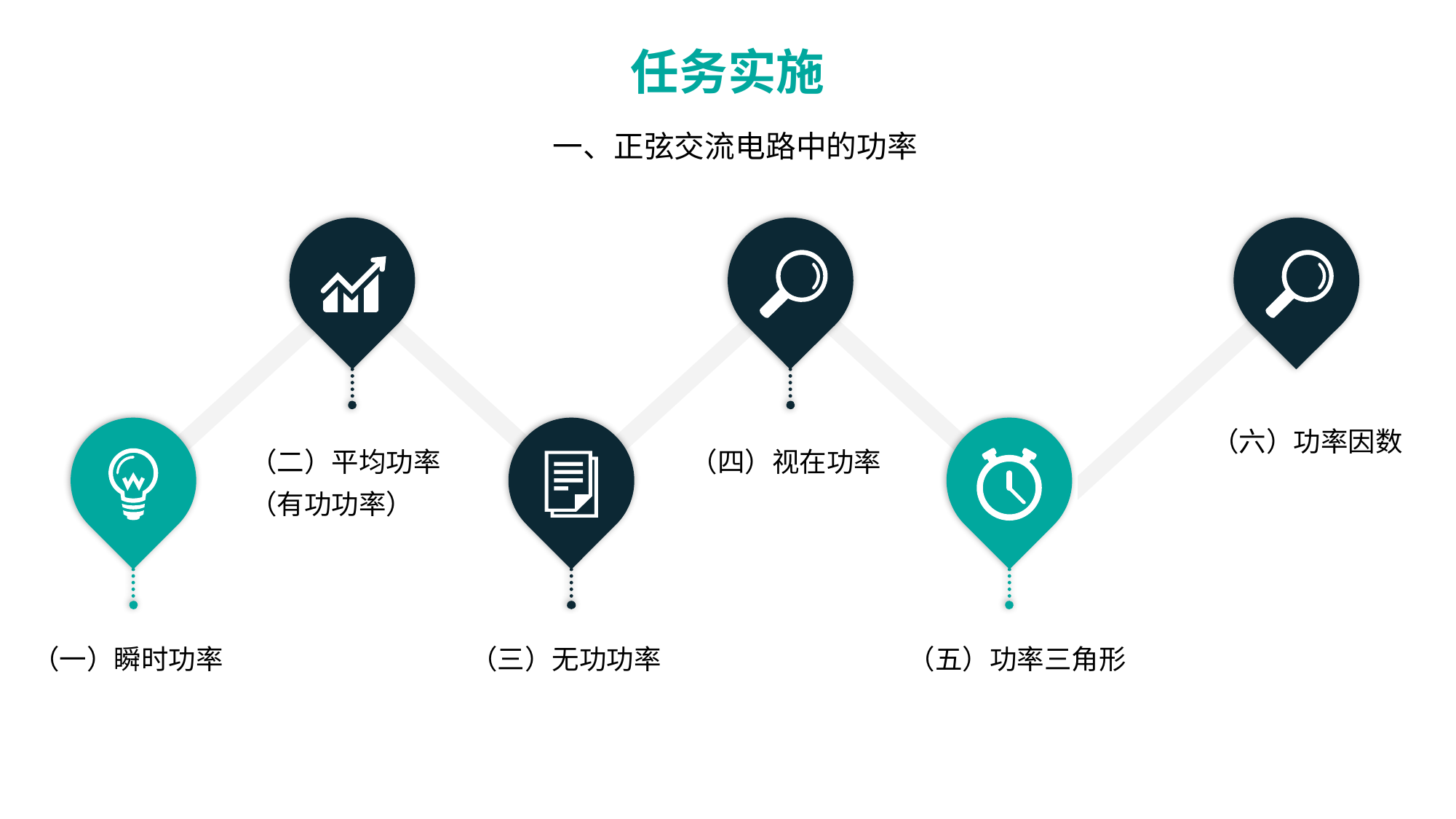

任务实施
一、正弦交流电路中的功率

（六）功率因数

（二）平均功率（有功功率）
（四）视在功率

（五）功率三角形
（一）瞬时功率
（三）无功功率